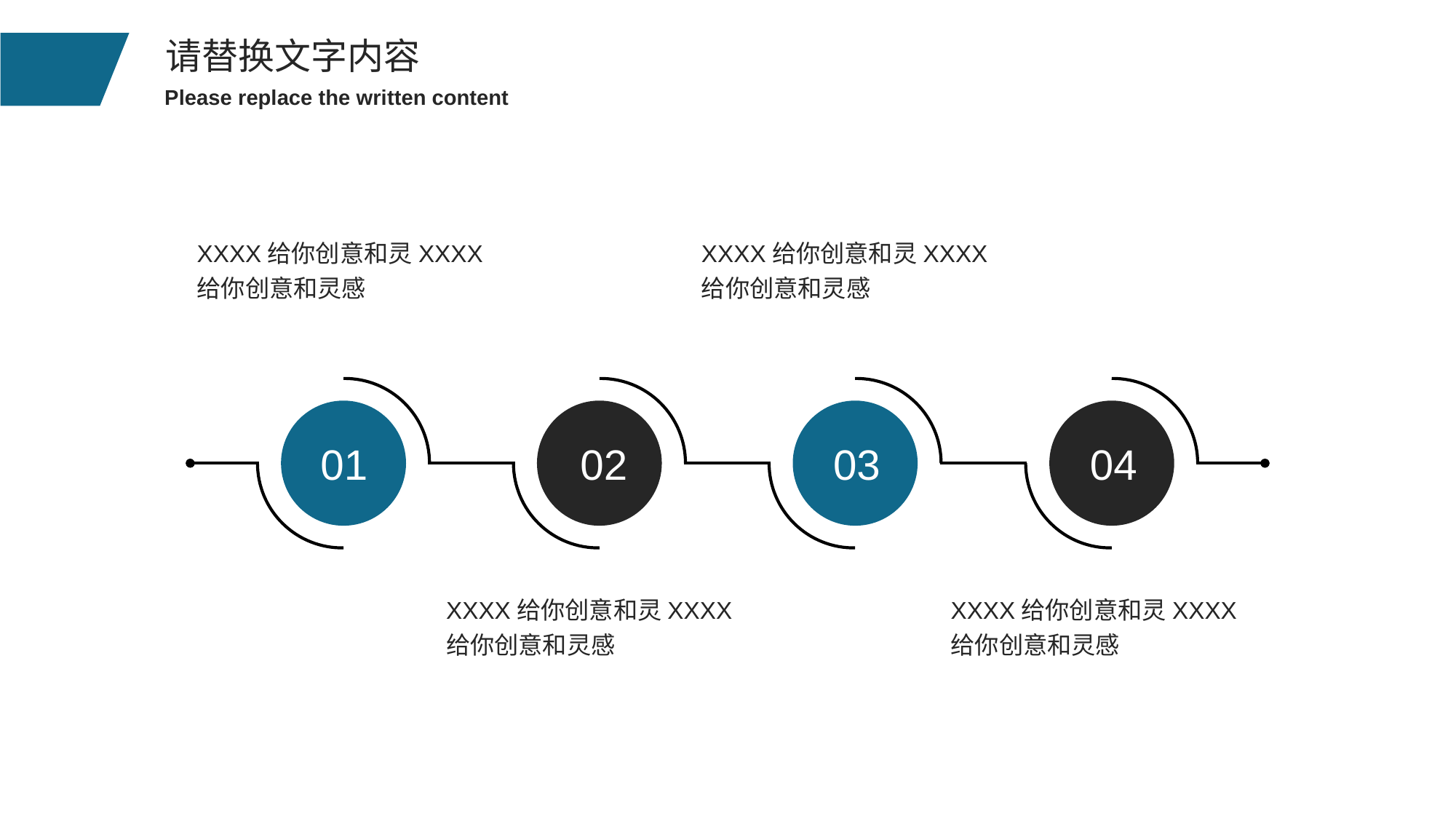

XXXX给你创意和灵XXXX给你创意和灵感
XXXX给你创意和灵XXXX给你创意和灵感

01
02
03
04
XXXX给你创意和灵XXXX给你创意和灵感
XXXX给你创意和灵XXXX给你创意和灵感